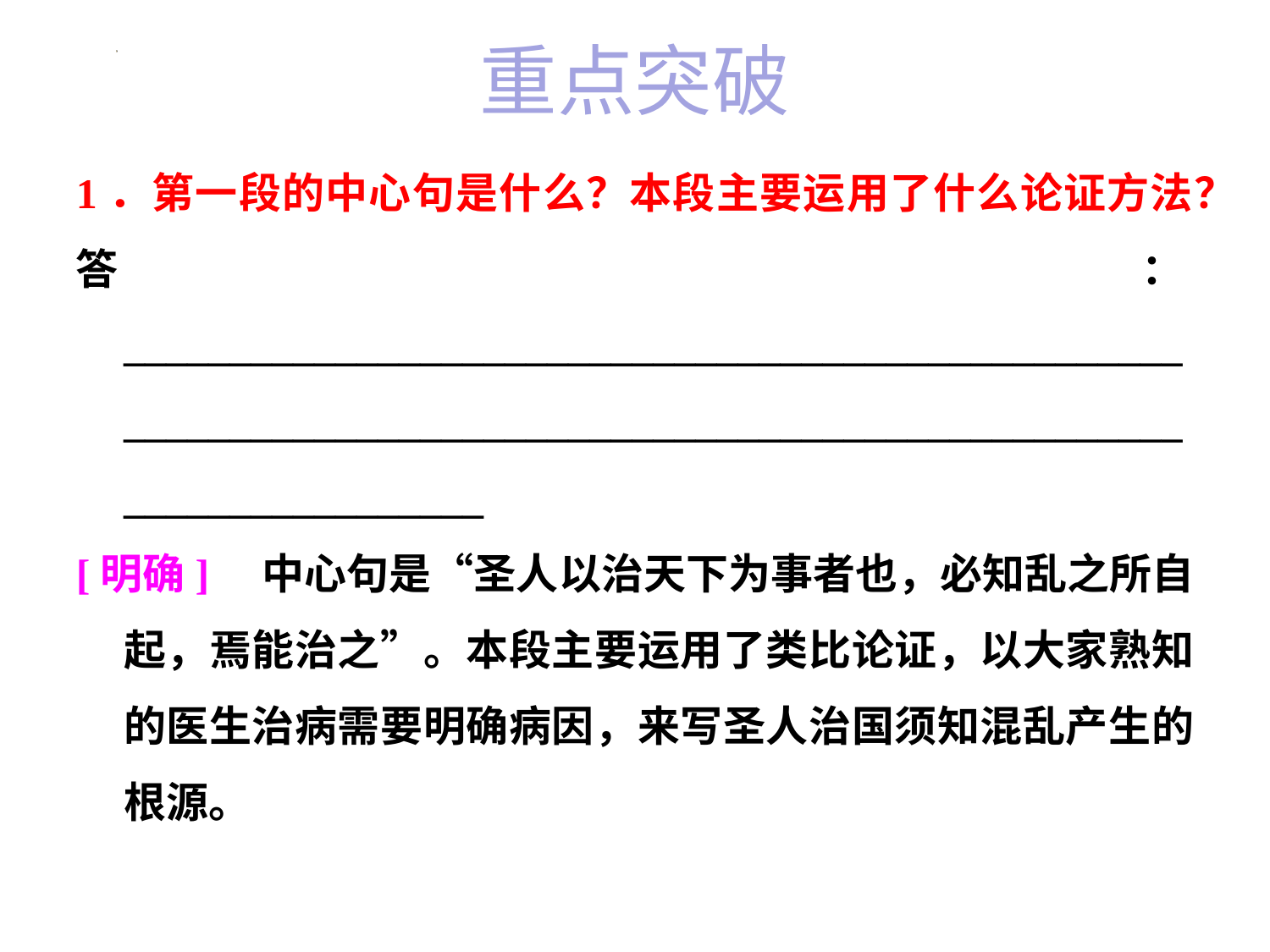

# 重点突破
1．第一段的中心句是什么？本段主要运用了什么论证方法？
答：_____________________________________________________________________________________________________________________
[明确]　中心句是“圣人以治天下为事者也，必知乱之所自起，焉能治之”。本段主要运用了类比论证，以大家熟知的医生治病需要明确病因，来写圣人治国须知混乱产生的根源。